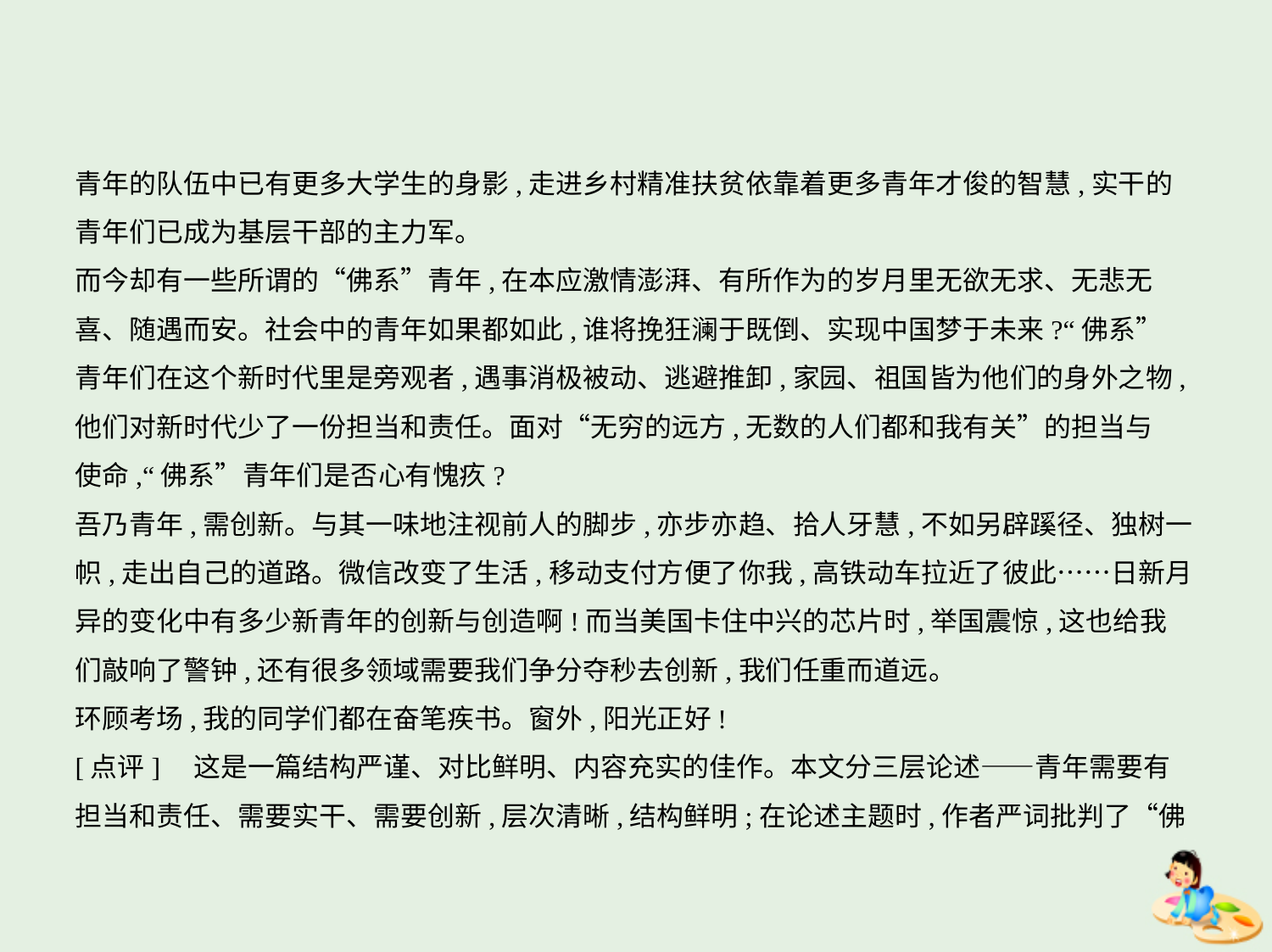

青年的队伍中已有更多大学生的身影,走进乡村精准扶贫依靠着更多青年才俊的智慧,实干的
青年们已成为基层干部的主力军。
而今却有一些所谓的“佛系”青年,在本应激情澎湃、有所作为的岁月里无欲无求、无悲无
喜、随遇而安。社会中的青年如果都如此,谁将挽狂澜于既倒、实现中国梦于未来?“佛系”
青年们在这个新时代里是旁观者,遇事消极被动、逃避推卸,家园、祖国皆为他们的身外之物,
他们对新时代少了一份担当和责任。面对“无穷的远方,无数的人们都和我有关”的担当与
使命,“佛系”青年们是否心有愧疚?
吾乃青年,需创新。与其一味地注视前人的脚步,亦步亦趋、拾人牙慧,不如另辟蹊径、独树一
帜,走出自己的道路。微信改变了生活,移动支付方便了你我,高铁动车拉近了彼此……日新月
异的变化中有多少新青年的创新与创造啊!而当美国卡住中兴的芯片时,举国震惊,这也给我
们敲响了警钟,还有很多领域需要我们争分夺秒去创新,我们任重而道远。
环顾考场,我的同学们都在奋笔疾书。窗外,阳光正好!
[点评]　这是一篇结构严谨、对比鲜明、内容充实的佳作。本文分三层论述——青年需要有
担当和责任、需要实干、需要创新,层次清晰,结构鲜明;在论述主题时,作者严词批判了“佛